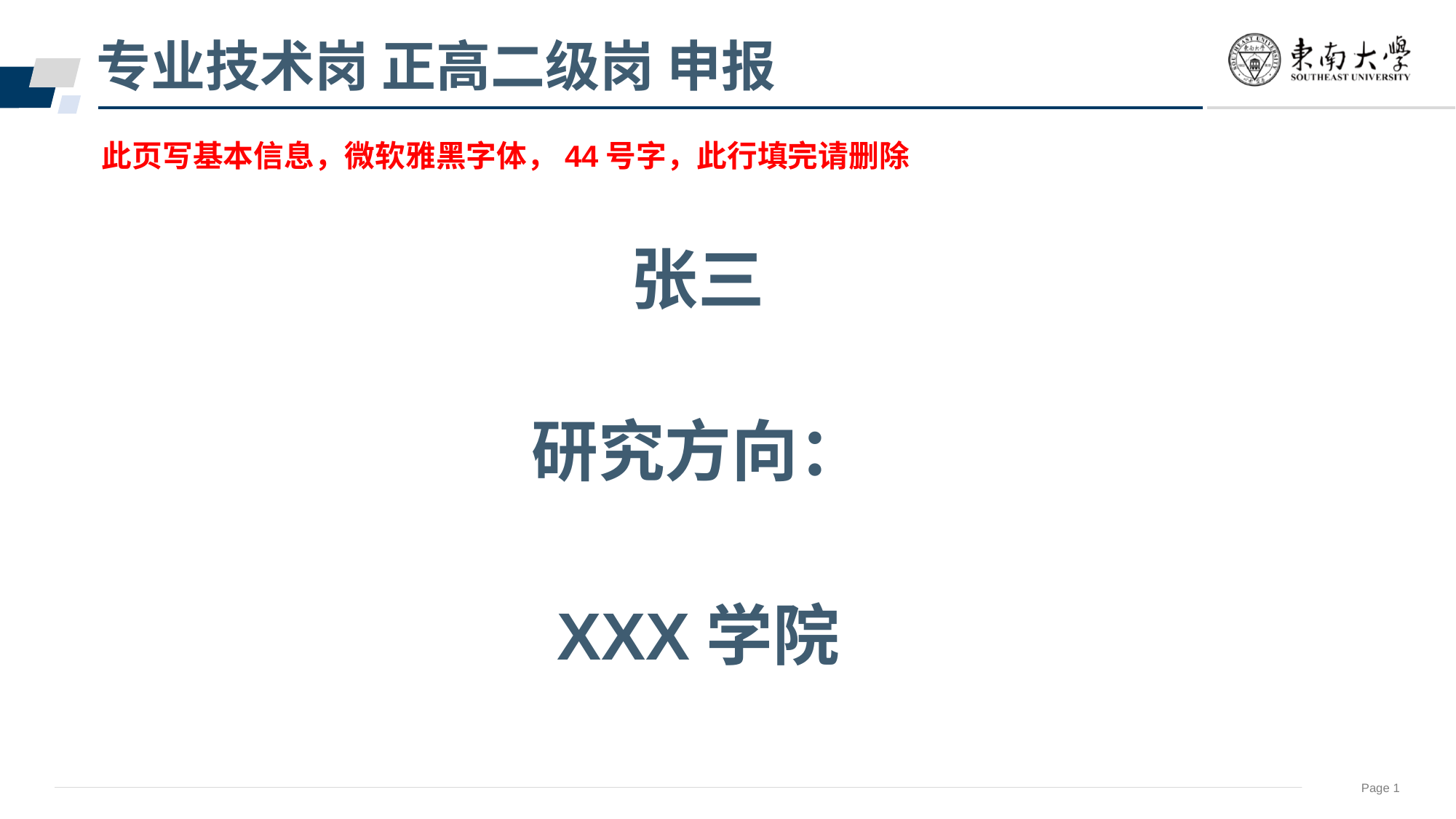

专业技术岗 正高二级岗 申报
此页写基本信息，微软雅黑字体，44号字，此行填完请删除

张三
研究方向：
XXX学院